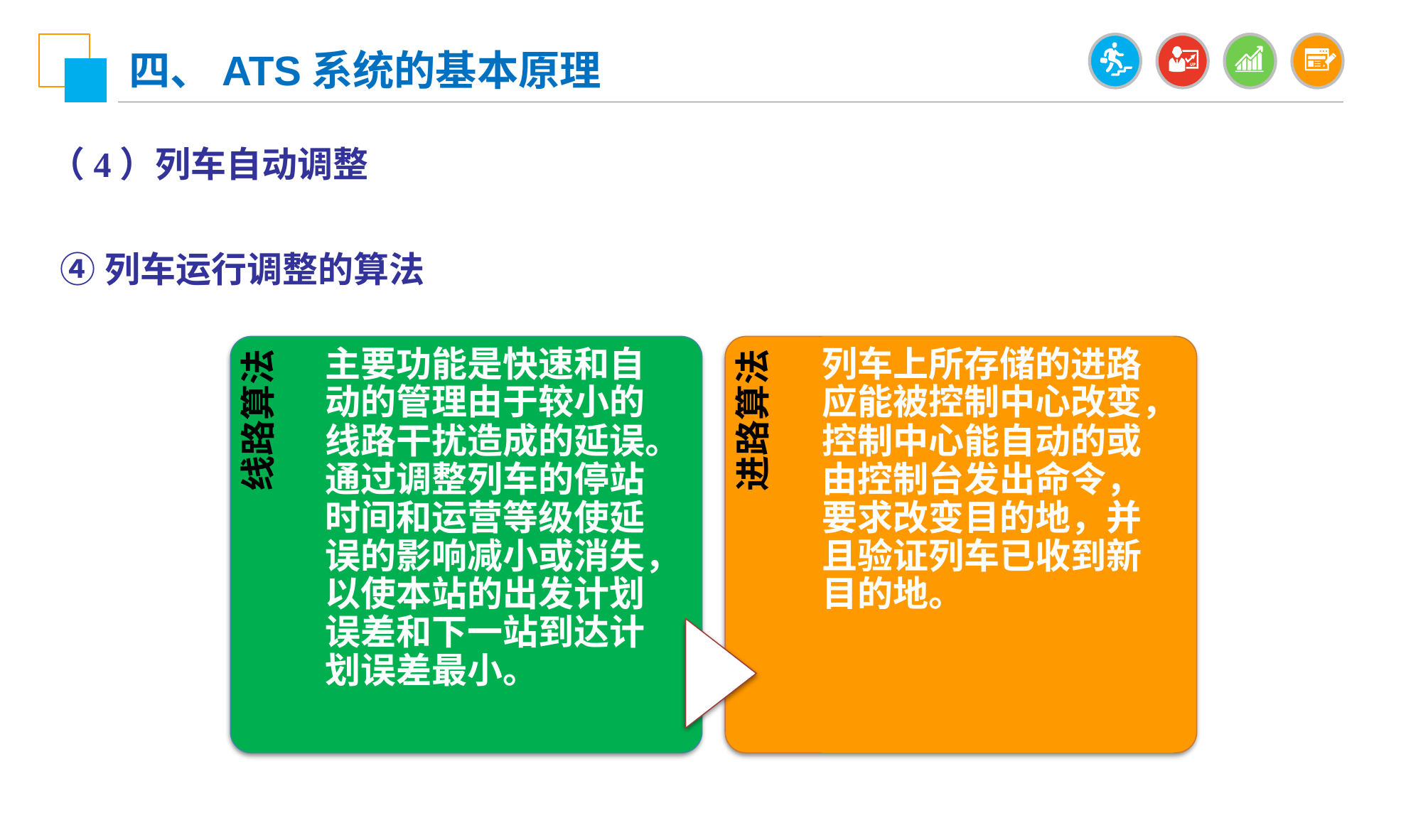

四、ATS系统的基本原理
（4）列车自动调整
④列车运行调整的算法

线路算法

主要功能是快速和自动的管理由于较小的线路干扰造成的延误。通过调整列车的停站时间和运营等级使延误的影响减小或消失，以使本站的出发计划误差和下一站到达计划误差最小。

进路算法
列车上所存储的进路应能被控制中心改变，控制中心能自动的或由控制台发出命令，要求改变目的地，并且验证列车已收到新目的地。